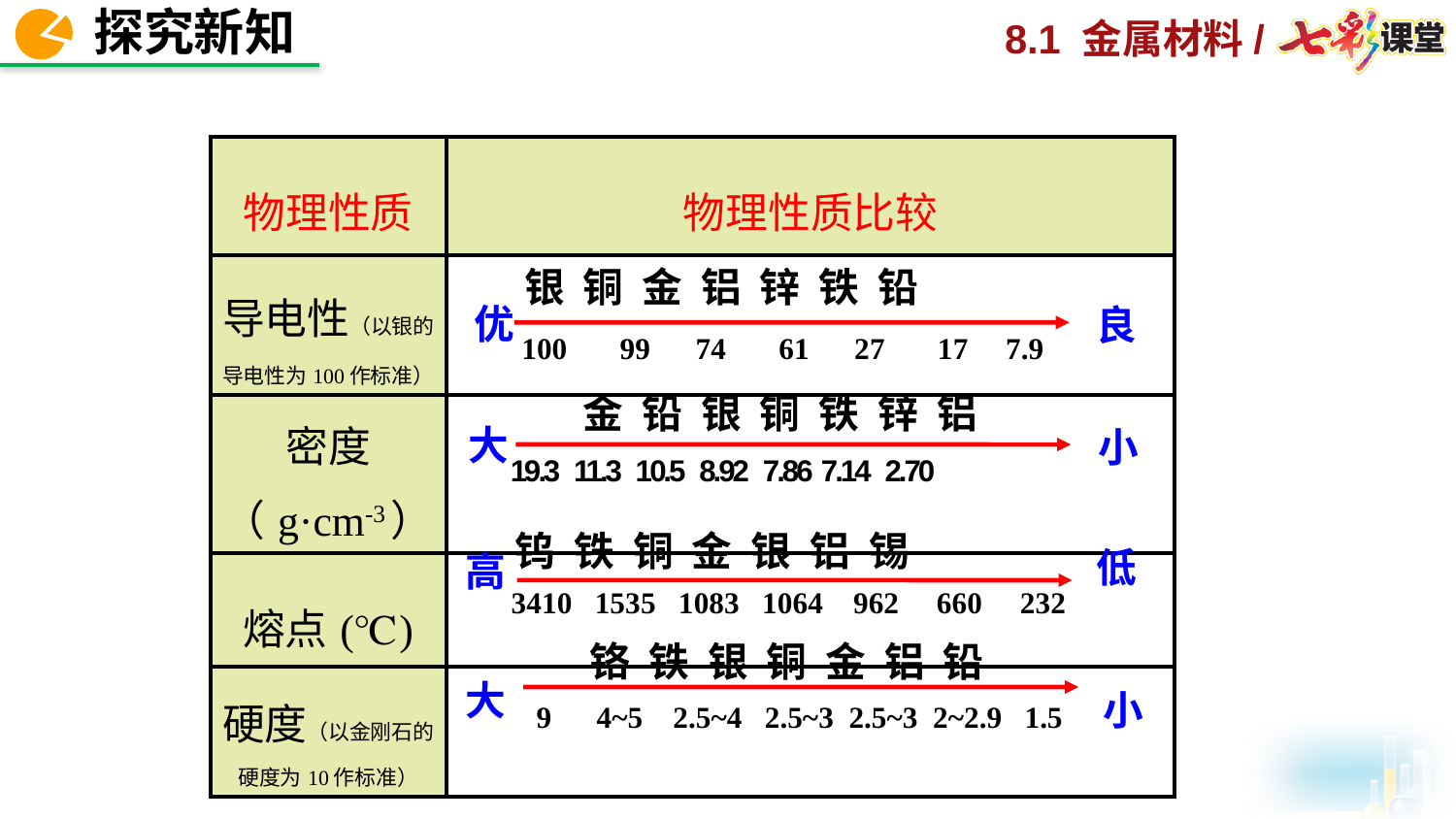

| 物理性质 | 物理性质比较 |
| --- | --- |
| 导电性（以银的导电性为100作标准） |  |
| 密度（g·cm-3） |  |
| 熔点(℃) |  |
| 硬度（以金刚石的硬度为10作标准） |  |
银  铜  金  铝  锌  铁  铅
优
良
金  铅  银  铜  铁  锌  铝
19.3   11.3   10.5   8.92   7.86  7.14   2.70

100       99      74       61      27       17     7.9

大
钨  铁  铜  金  银  铝  锡
小

低
高
3410   1535   1083   1064    962     660     232

铬  铁  银  铜  金  铝  铅
大
小

9      4~5    2.5~4   2.5~3  2.5~3  2~2.9   1.5